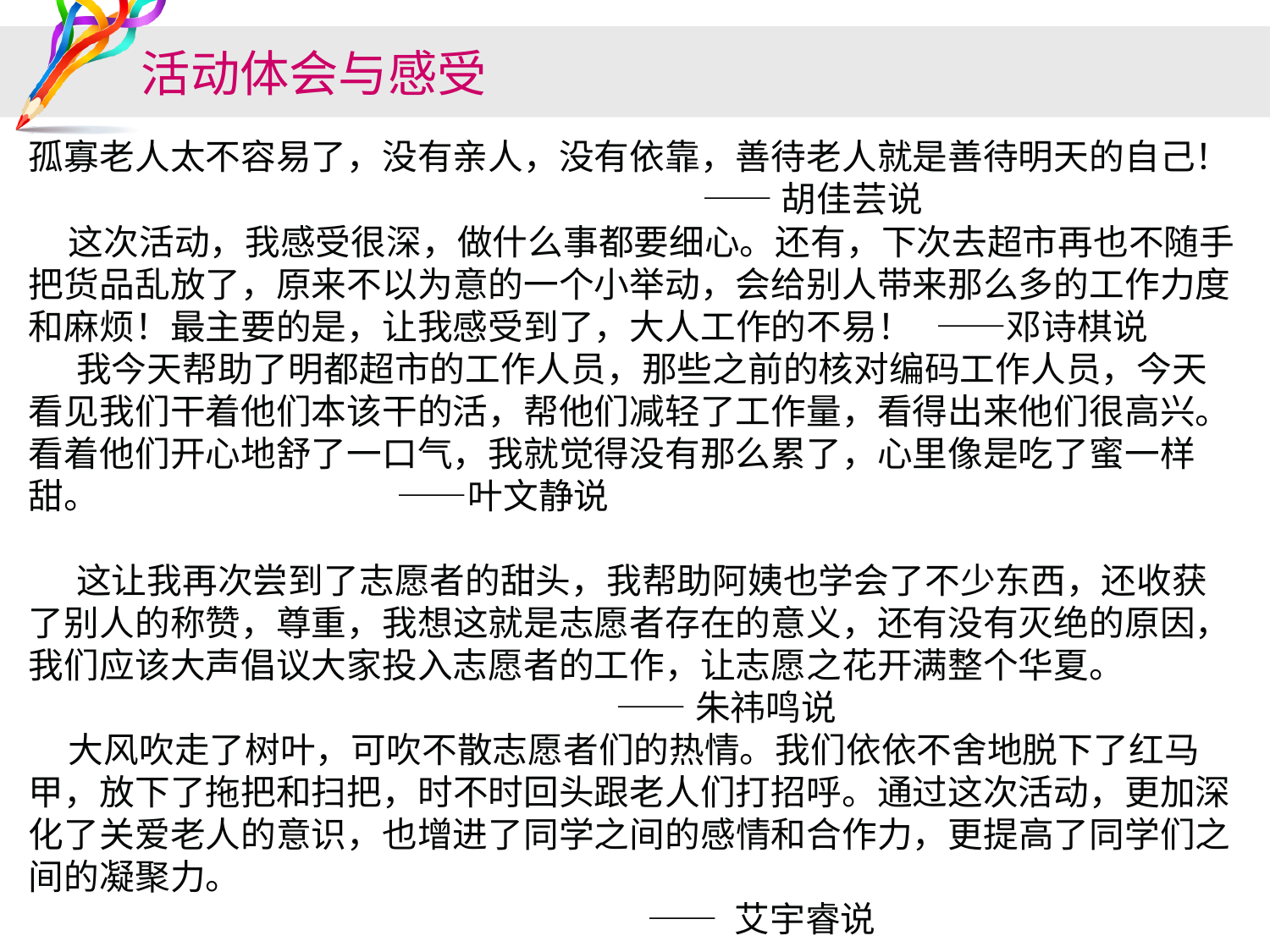

# 活动体会与感受
孤寡老人太不容易了，没有亲人，没有依靠，善待老人就是善待明天的自己！
                                                                                      ——胡佳芸说
    这次活动，我感受很深，做什么事都要细心。还有，下次去超市再也不随手把货品乱放了，原来不以为意的一个小举动，会给别人带来那么多的工作力度和麻烦！最主要的是，让我感受到了，大人工作的不易！   ——邓诗棋说
     我今天帮助了明都超市的工作人员，那些之前的核对编码工作人员，今天看见我们干着他们本该干的活，帮他们减轻了工作量，看得出来他们很高兴。看着他们开心地舒了一口气，我就觉得没有那么累了，心里像是吃了蜜一样甜。                                      ——叶文静说

     这让我再次尝到了志愿者的甜头，我帮助阿姨也学会了不少东西，还收获了别人的称赞，尊重，我想这就是志愿者存在的意义，还有没有灭绝的原因，我们应该大声倡议大家投入志愿者的工作，让志愿之花开满整个华夏。
                                                                           ——朱祎鸣说
    大风吹走了树叶，可吹不散志愿者们的热情。我们依依不舍地脱下了红马甲，放下了拖把和扫把，时不时回头跟老人们打招呼。通过这次活动，更加深化了关爱老人的意识，也增进了同学之间的感情和合作力，更提高了同学们之间的凝聚力。
                                                                               —— 艾宇睿说